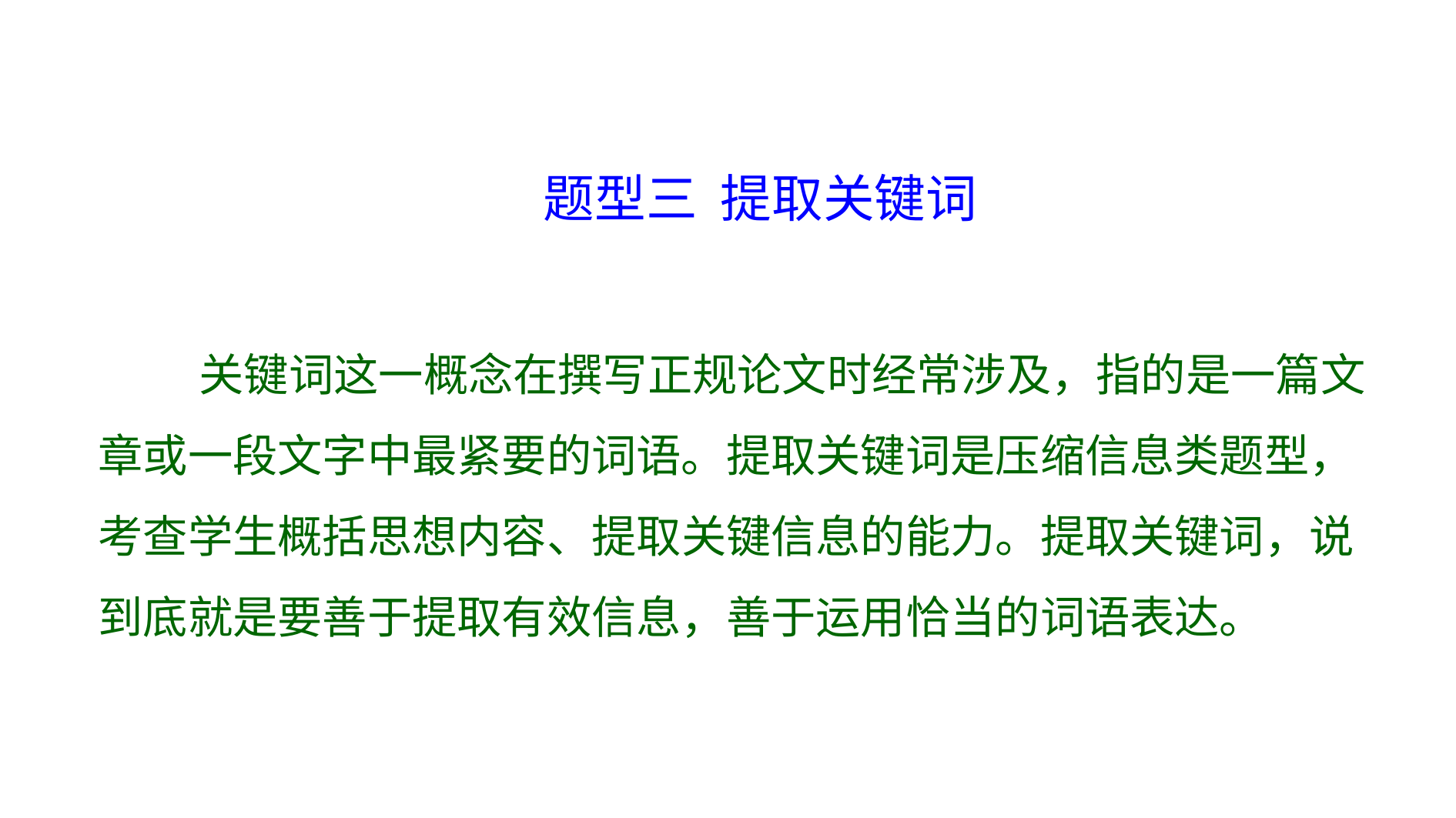

题型三  提取关键词

         关键词这一概念在撰写正规论文时经常涉及，指的是一篇文章或一段文字中最紧要的词语。提取关键词是压缩信息类题型，考查学生概括思想内容、提取关键信息的能力。提取关键词，说到底就是要善于提取有效信息，善于运用恰当的词语表达。